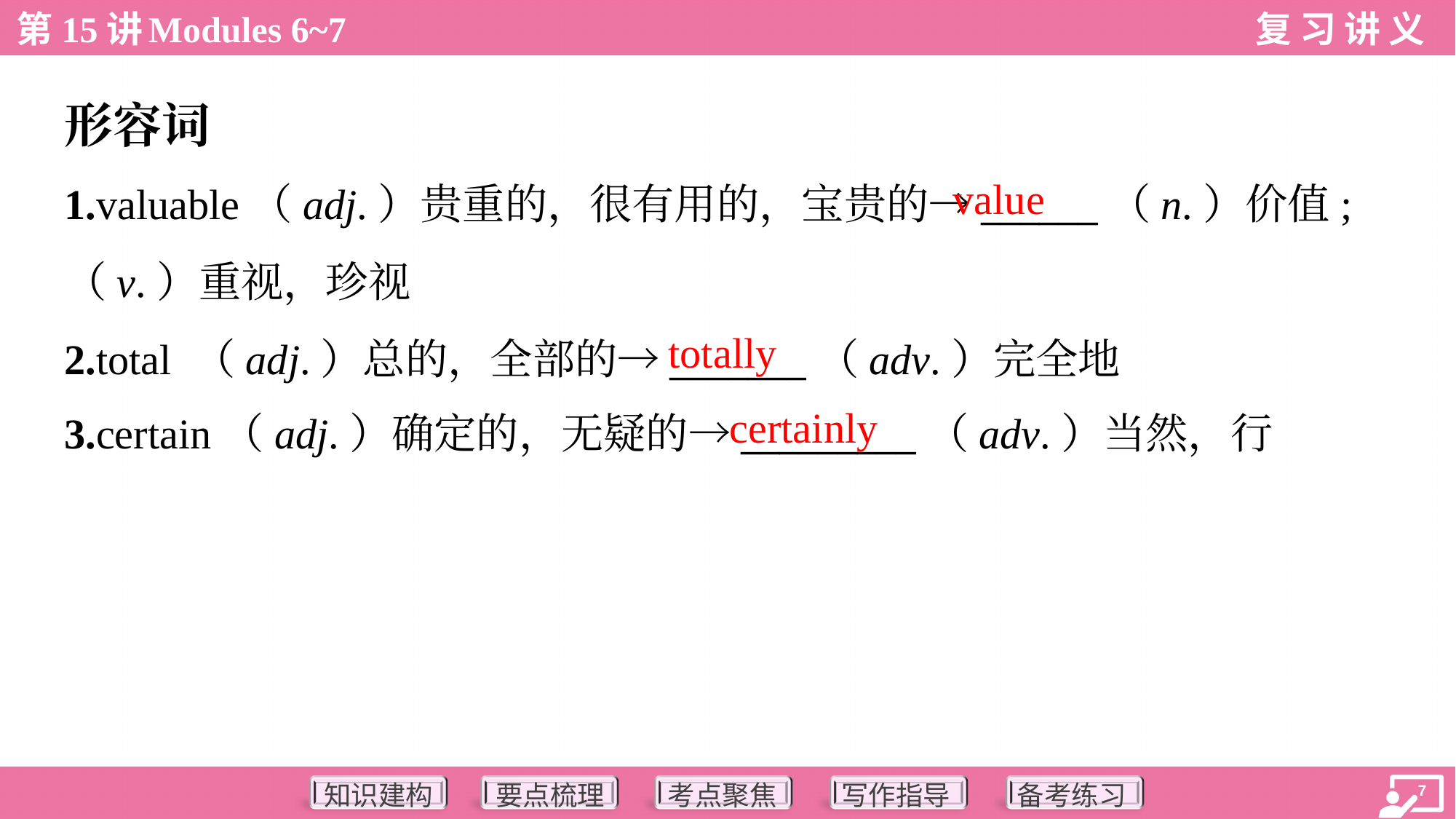

形容词
value
1.valuable（adj.）贵重的，很有用的，宝贵的→______（n.）价值;
（v.）重视，珍视
2.total （adj.）总的，全部的→_______（adv.）完全地
3.certain（adj.）确定的，无疑的→_________（adv.）当然，行
totally
certainly